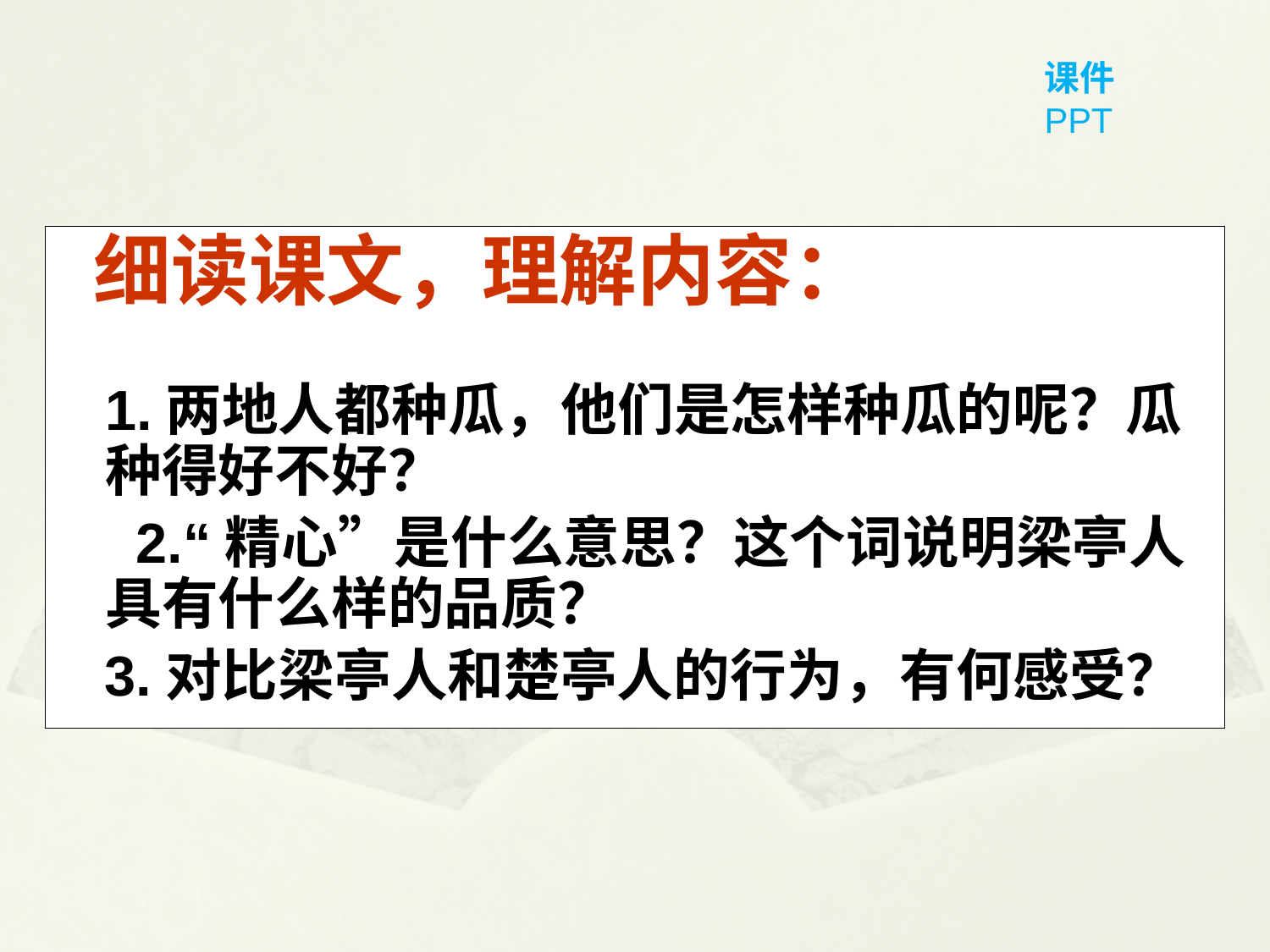

课件PPT
 细读课文，理解内容：

    1.两地人都种瓜，他们是怎样种瓜的呢？瓜种得好不好？
     2.“精心”是什么意思？这个词说明梁亭人具有什么样的品质？
   3.对比梁亭人和楚亭人的行为，有何感受？